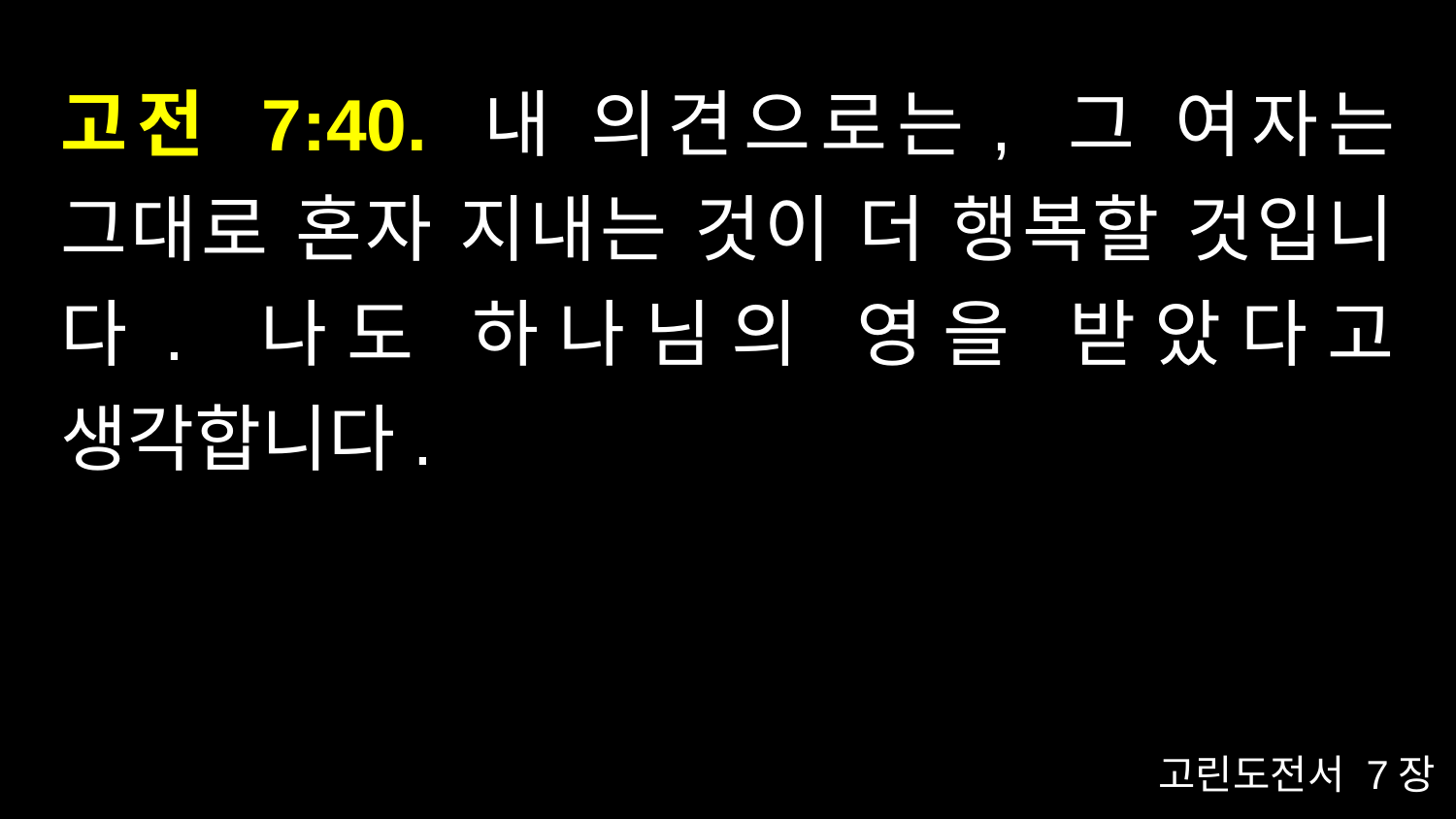

# 고전 7:40. 내 의견으로는, 그 여자는 그대로 혼자 지내는 것이 더 행복할 것입니다. 나도 하나님의 영을 받았다고 생각합니다.
고린도전서 7장